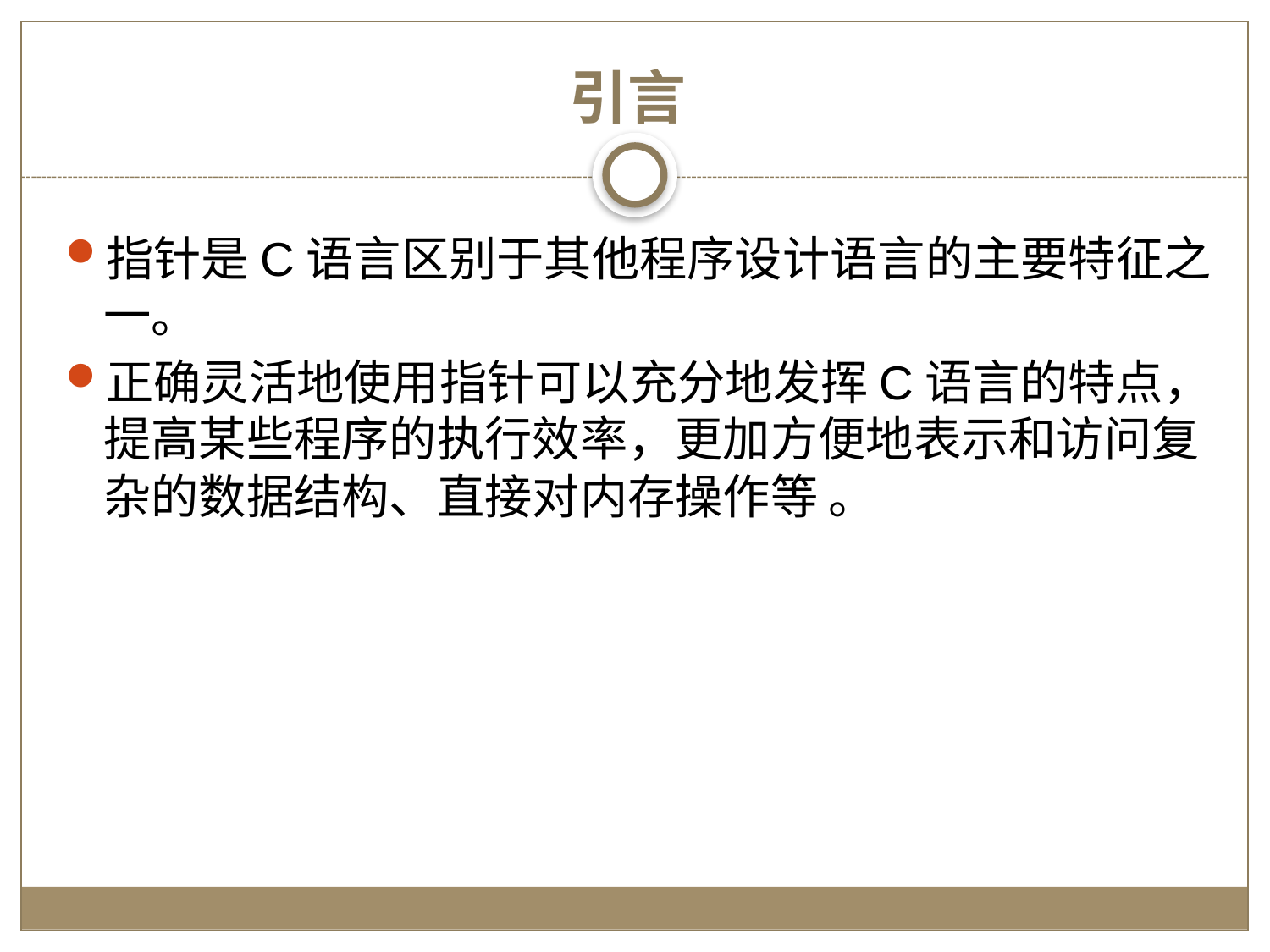

# 引言
指针是C语言区别于其他程序设计语言的主要特征之一。
正确灵活地使用指针可以充分地发挥C语言的特点，提高某些程序的执行效率，更加方便地表示和访问复杂的数据结构、直接对内存操作等 。